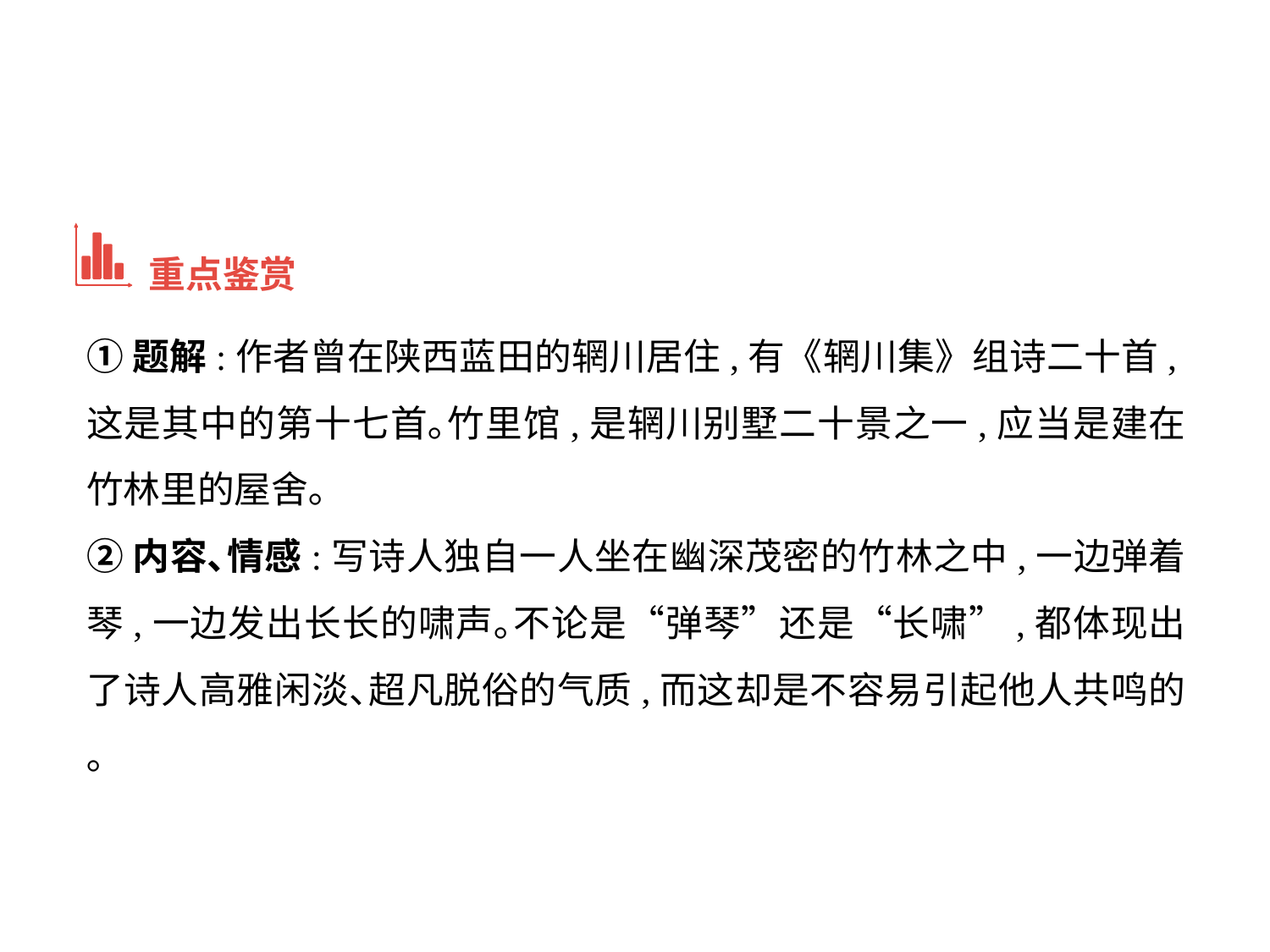

重点鉴赏
①题解:作者曾在陕西蓝田的辋川居住,有《辋川集》组诗二十首,这是其中的第十七首｡竹里馆,是辋川别墅二十景之一,应当是建在竹林里的屋舍｡
②内容､情感:写诗人独自一人坐在幽深茂密的竹林之中,一边弹着琴,一边发出长长的啸声｡不论是“弹琴”还是“长啸”,都体现出了诗人高雅闲淡､超凡脱俗的气质,而这却是不容易引起他人共鸣的｡